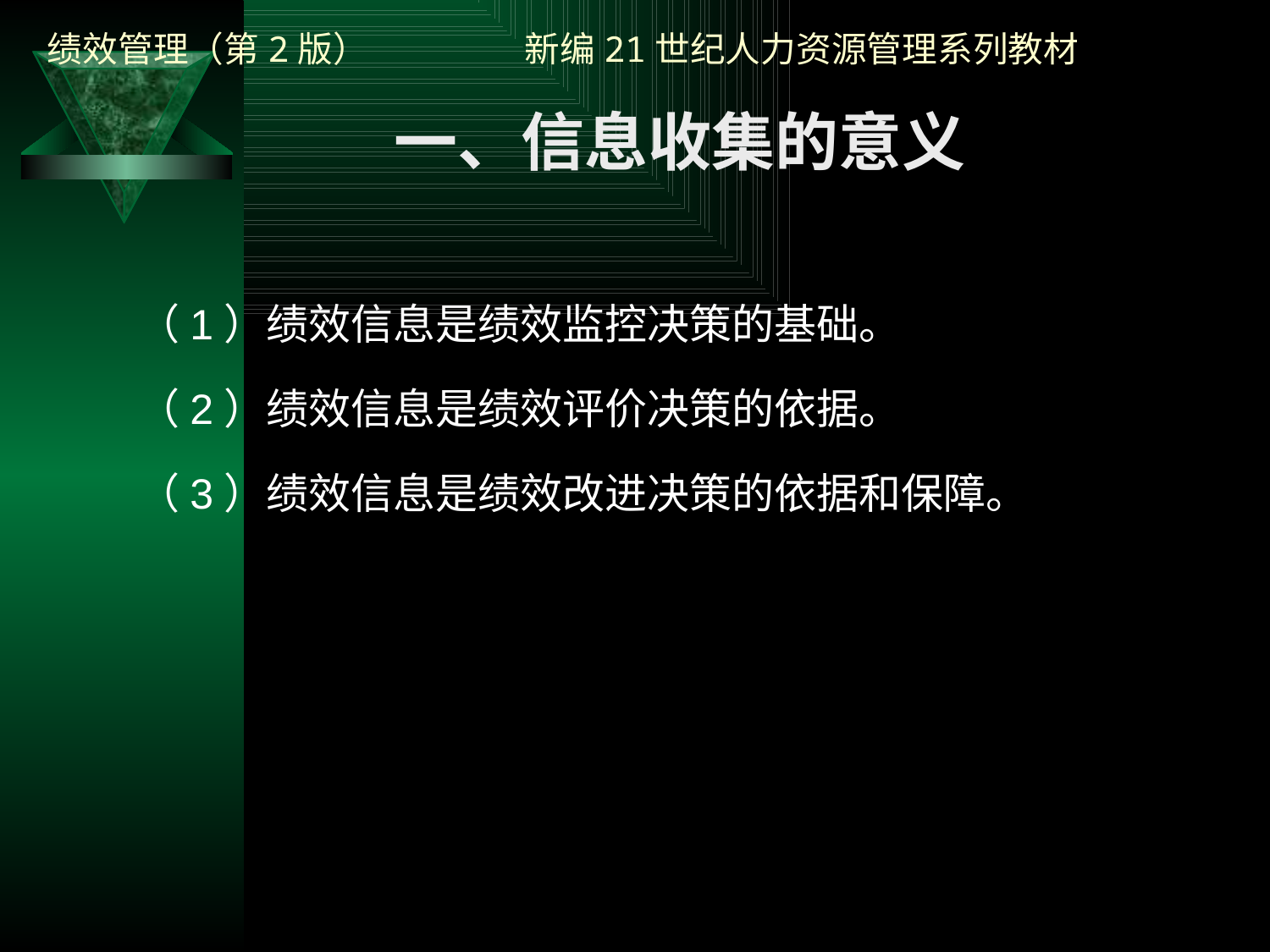

一、信息收集的意义
（1）绩效信息是绩效监控决策的基础。
（2）绩效信息是绩效评价决策的依据。
（3）绩效信息是绩效改进决策的依据和保障。